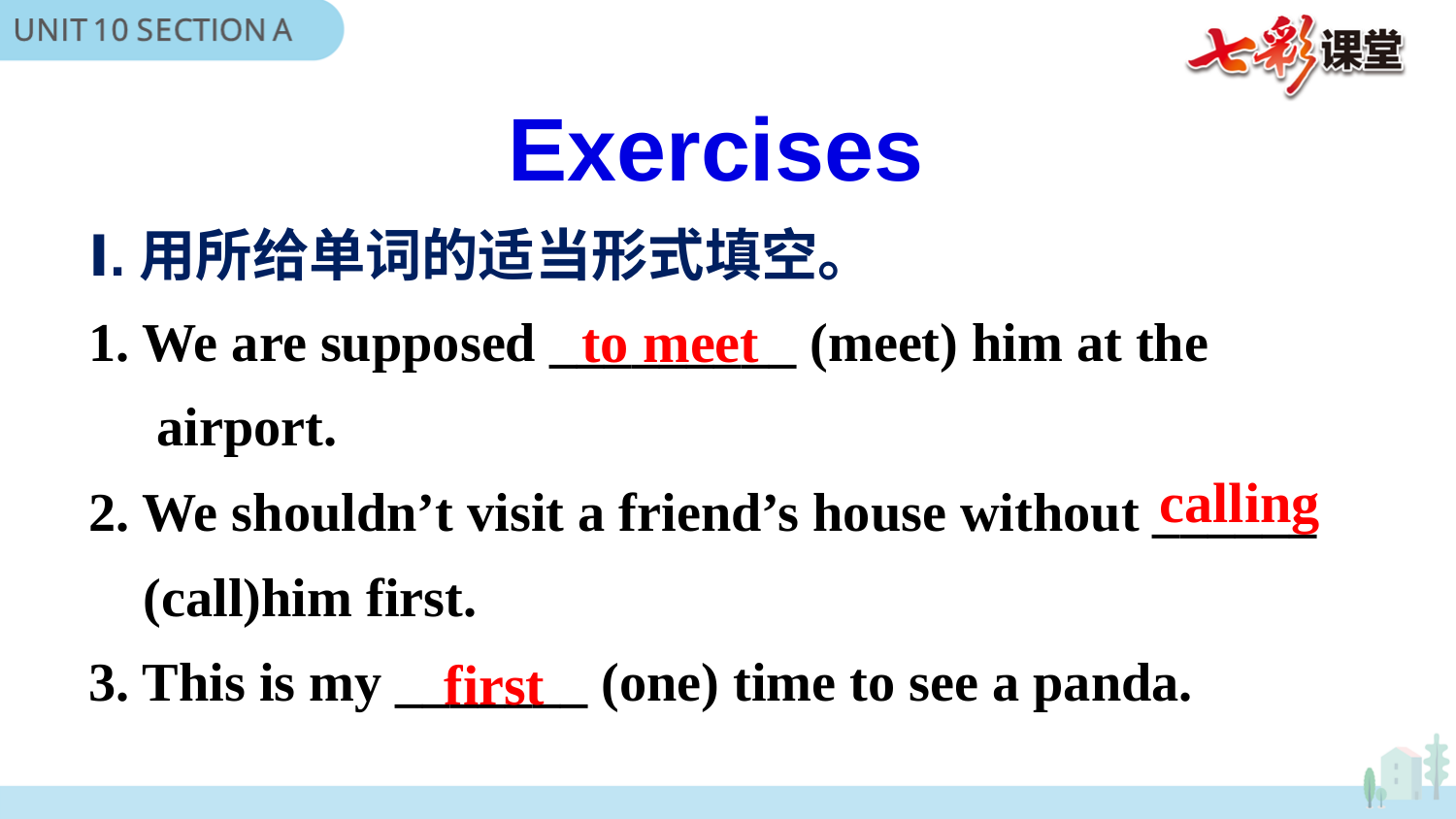

Exercises
Ⅰ.用所给单词的适当形式填空。
1. We are supposed _________ (meet) him at the
     airport.
2. We shouldn’t visit a friend’s house without ______
    (call)him first.
3. This is my _______ (one) time to see a panda.
to meet
calling
first